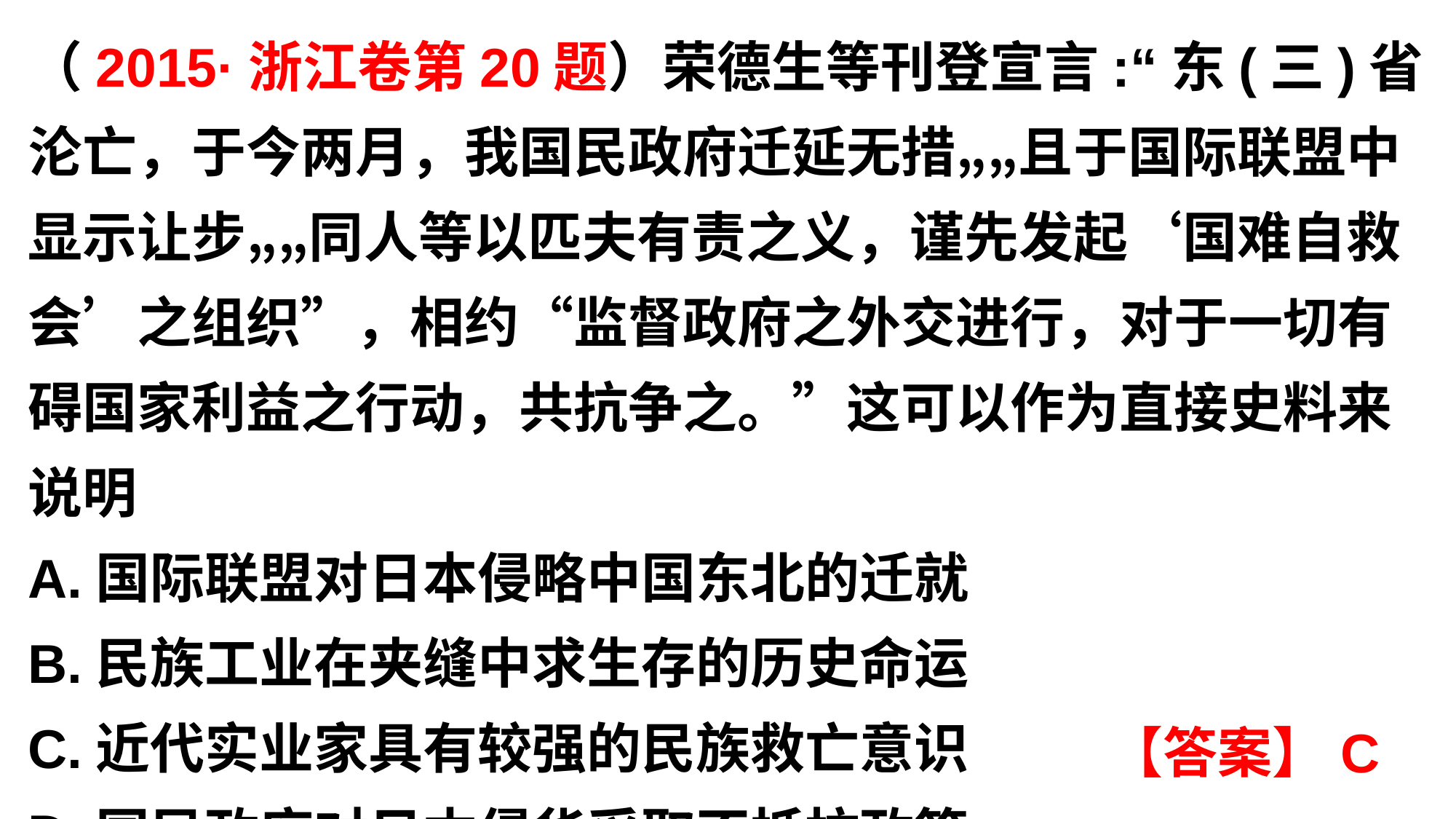

（2015·浙江卷第20题）荣德生等刊登宣言:“东(三)省沦亡，于今两月，我国民政府迁延无措„„且于国际联盟中显示让步„„同人等以匹夫有责之义，谨先发起‘国难自救会’之组织”，相约“监督政府之外交进行，对于一切有碍国家利益之行动，共抗争之。”这可以作为直接史料来说明
A.国际联盟对日本侵略中国东北的迁就
B.民族工业在夹缝中求生存的历史命运
C.近代实业家具有较强的民族救亡意识
D.国民政府对日本侵华采取不抵抗政策
【答案】C